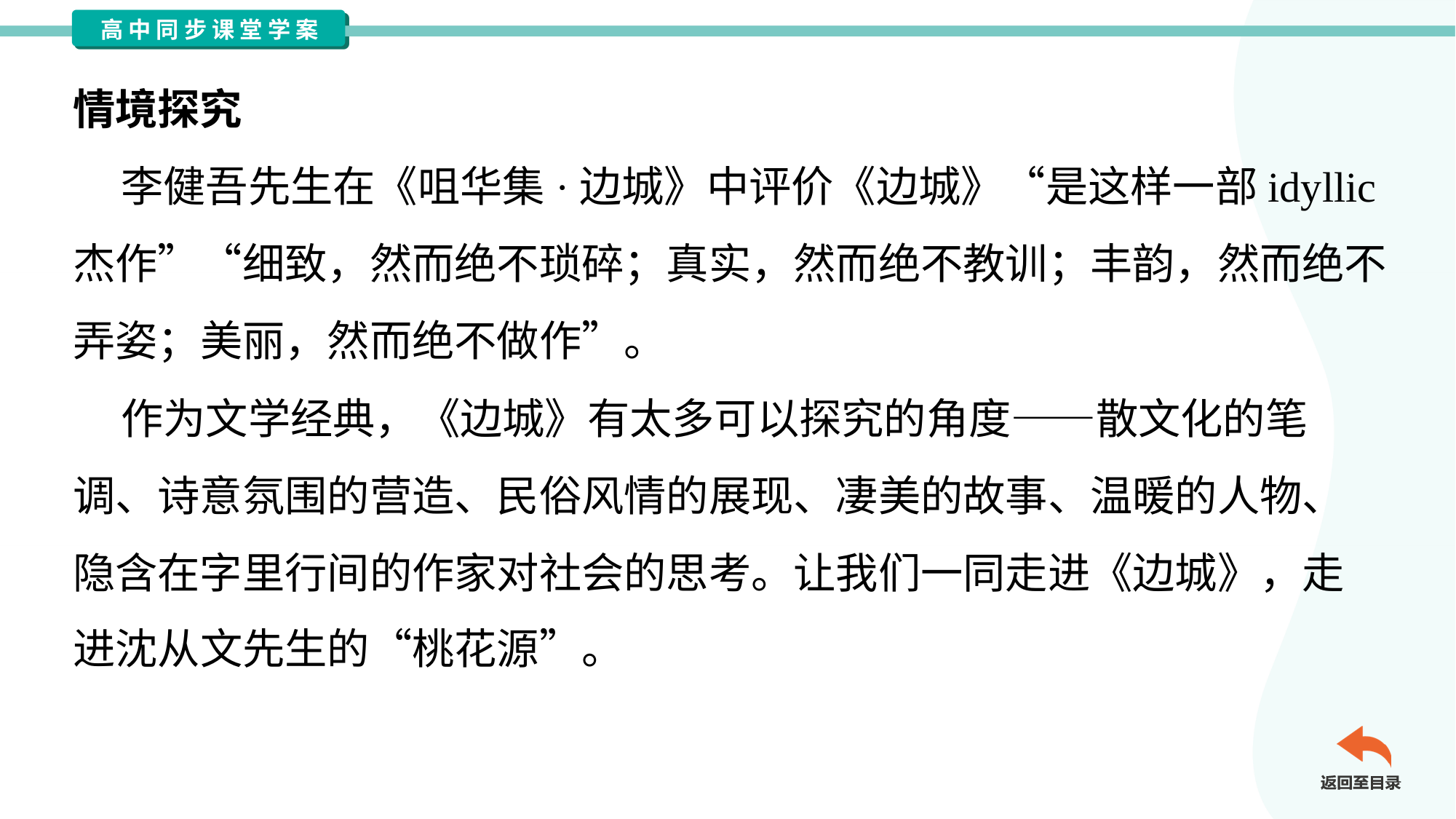

情境探究
    李健吾先生在《咀华集·边城》中评价《边城》“是这样一部idyllic
杰作”“细致，然而绝不琐碎；真实，然而绝不教训；丰韵，然而绝不
弄姿；美丽，然而绝不做作”。
    作为文学经典，《边城》有太多可以探究的角度——散文化的笔
调、诗意氛围的营造、民俗风情的展现、凄美的故事、温暖的人物、
隐含在字里行间的作家对社会的思考。让我们一同走进《边城》，走
进沈从文先生的“桃花源”。